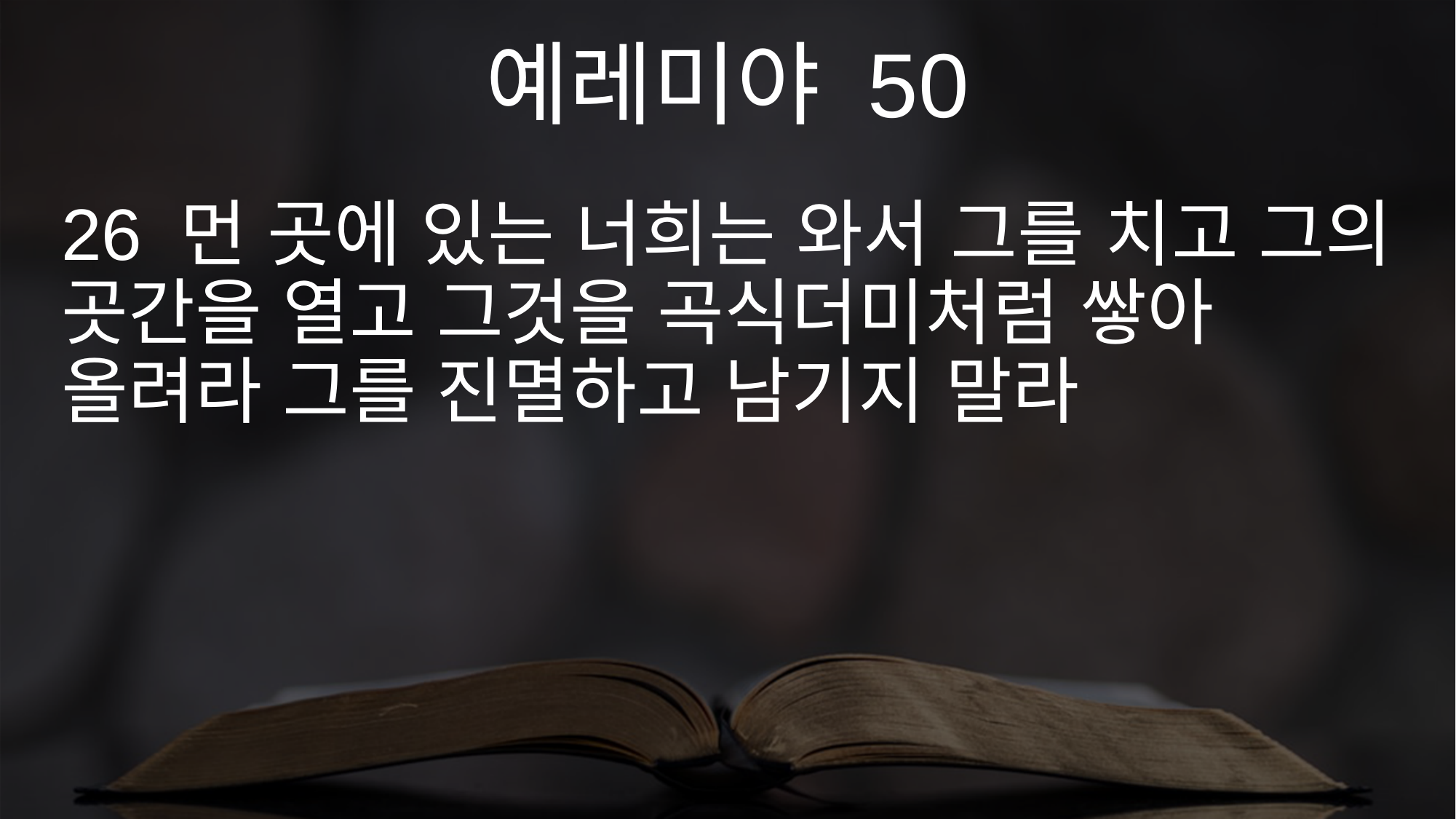

예레미야 50
26 먼 곳에 있는 너희는 와서 그를 치고 그의 곳간을 열고 그것을 곡식더미처럼 쌓아 올려라 그를 진멸하고 남기지 말라